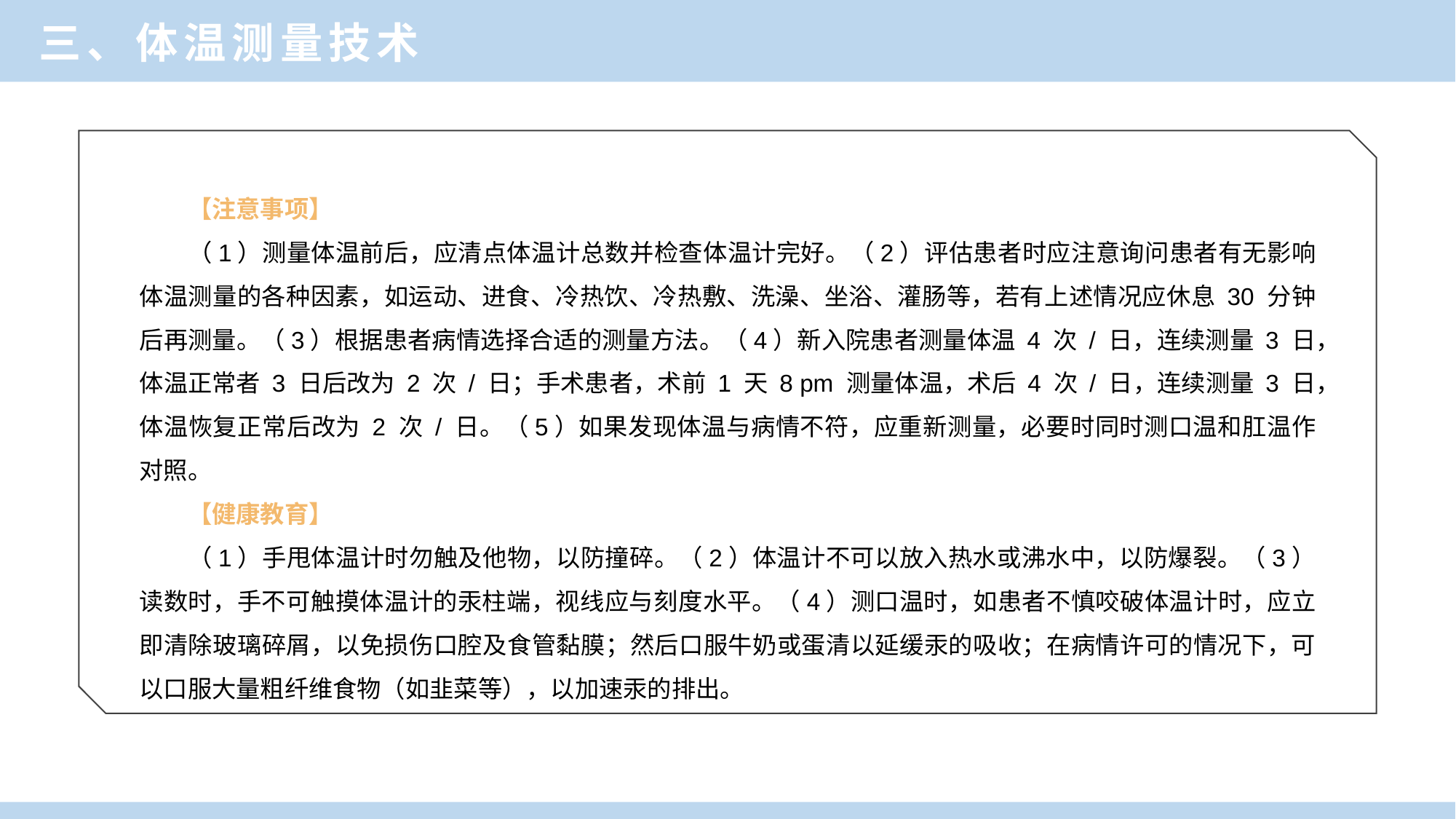

三、体温测量技术

【注意事项】
（1）测量体温前后，应清点体温计总数并检查体温计完好。（2）评估患者时应注意询问患者有无影响体温测量的各种因素，如运动、进食、冷热饮、冷热敷、洗澡、坐浴、灌肠等，若有上述情况应休息 30 分钟后再测量。（3）根据患者病情选择合适的测量方法。（4）新入院患者测量体温 4 次 / 日，连续测量 3 日，体温正常者 3 日后改为 2 次 / 日；手术患者，术前 1 天 8 pm 测量体温，术后 4 次 / 日，连续测量 3 日，体温恢复正常后改为 2 次 / 日。（5）如果发现体温与病情不符，应重新测量，必要时同时测口温和肛温作对照。
【健康教育】
（1）手甩体温计时勿触及他物，以防撞碎。（2）体温计不可以放入热水或沸水中，以防爆裂。（3）读数时，手不可触摸体温计的汞柱端，视线应与刻度水平。（4）测口温时，如患者不慎咬破体温计时，应立即清除玻璃碎屑，以免损伤口腔及食管黏膜；然后口服牛奶或蛋清以延缓汞的吸收；在病情许可的情况下，可以口服大量粗纤维食物（如韭菜等），以加速汞的排出。